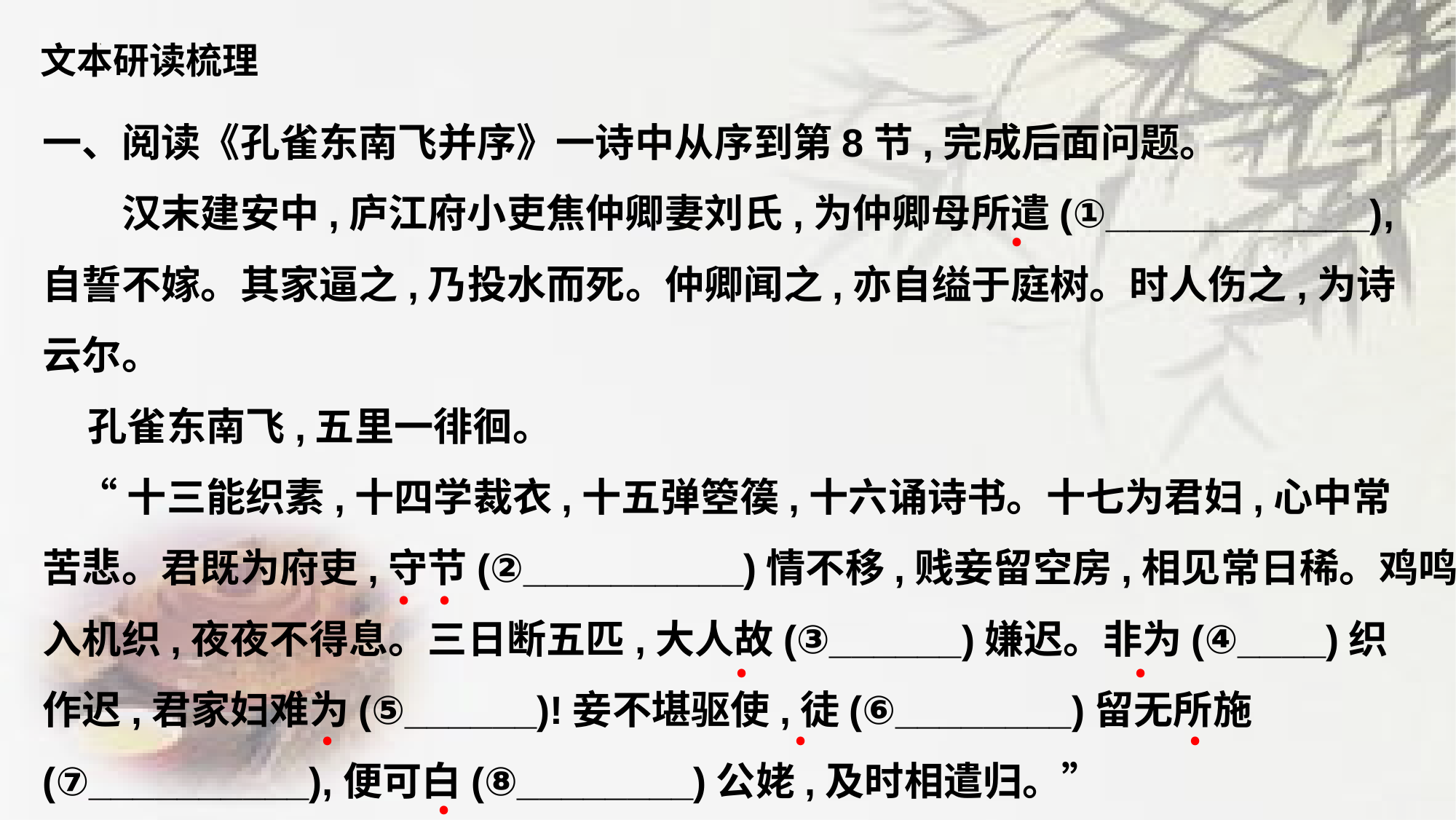

文本研读梳理
一、阅读《孔雀东南飞并序》一诗中从序到第8节,完成后面问题。
　　汉末建安中,庐江府小吏焦仲卿妻刘氏,为仲卿母所遣(①____________),
自誓不嫁。其家逼之,乃投水而死。仲卿闻之,亦自缢于庭树。时人伤之,为诗
云尔。
    孔雀东南飞,五里一徘徊。
    “十三能织素,十四学裁衣,十五弹箜篌,十六诵诗书。十七为君妇,心中常
苦悲。君既为府吏,守节(②__________)情不移,贱妾留空房,相见常日稀。鸡鸣
入机织,夜夜不得息。三日断五匹,大人故(③______)嫌迟。非为(④____)织
作迟,君家妇难为(⑤______)!妾不堪驱使,徒(⑥________)留无所施
(⑦__________),便可白(⑧________)公姥,及时相遣归。”
﹒
﹒
﹒
﹒
﹒
﹒
﹒
﹒
﹒